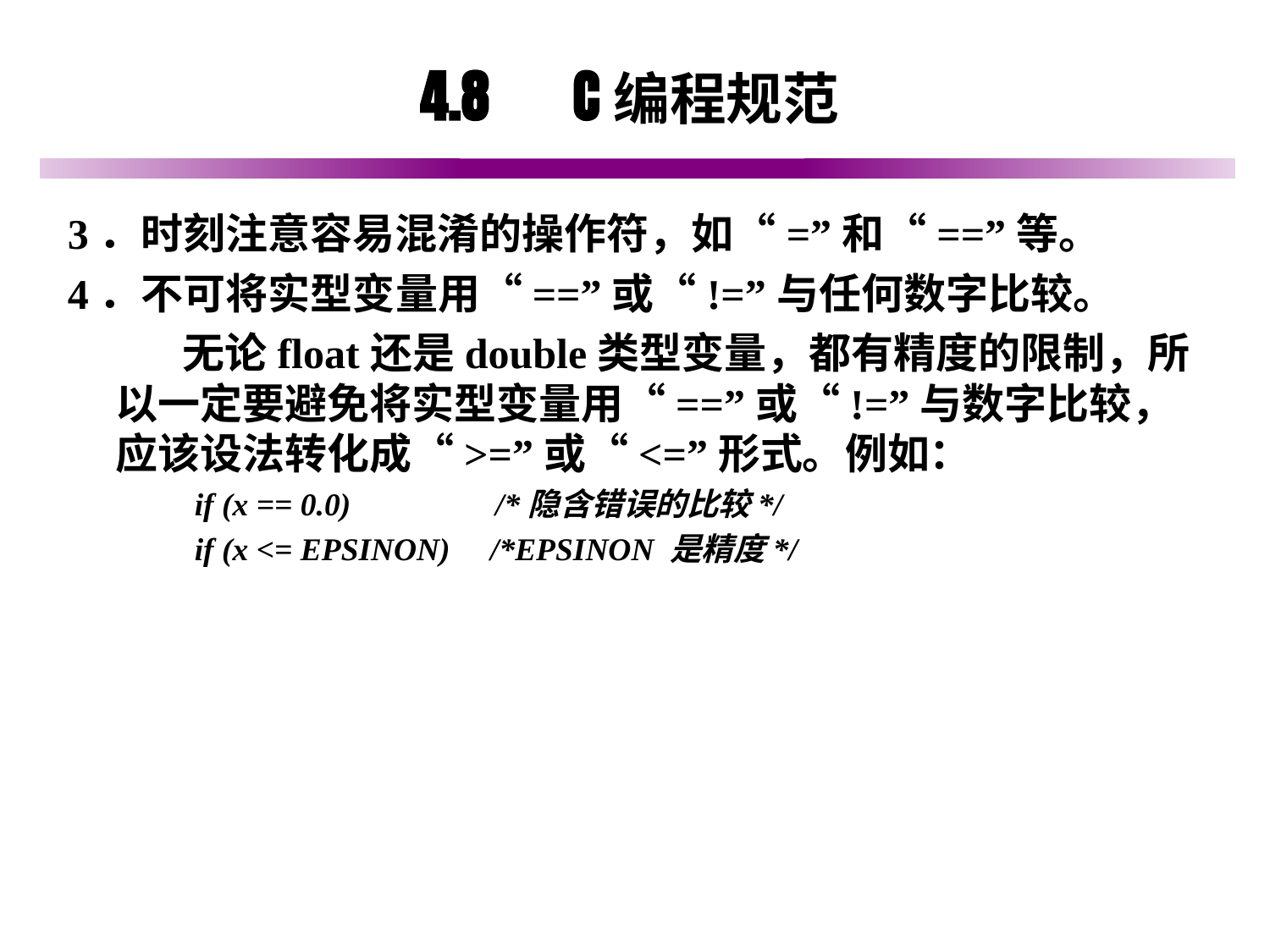

# 4.8　C编程规范
3．时刻注意容易混淆的操作符，如“=”和“==”等。
4．不可将实型变量用“==”或“!=”与任何数字比较。
           无论float还是double类型变量，都有精度的限制，所以一定要避免将实型变量用“==”或“!=”与数字比较，应该设法转化成“>=”或“<=”形式。例如：
if (x == 0.0)                  /*隐含错误的比较*/
if (x <= EPSINON)     /*EPSINON 是精度*/